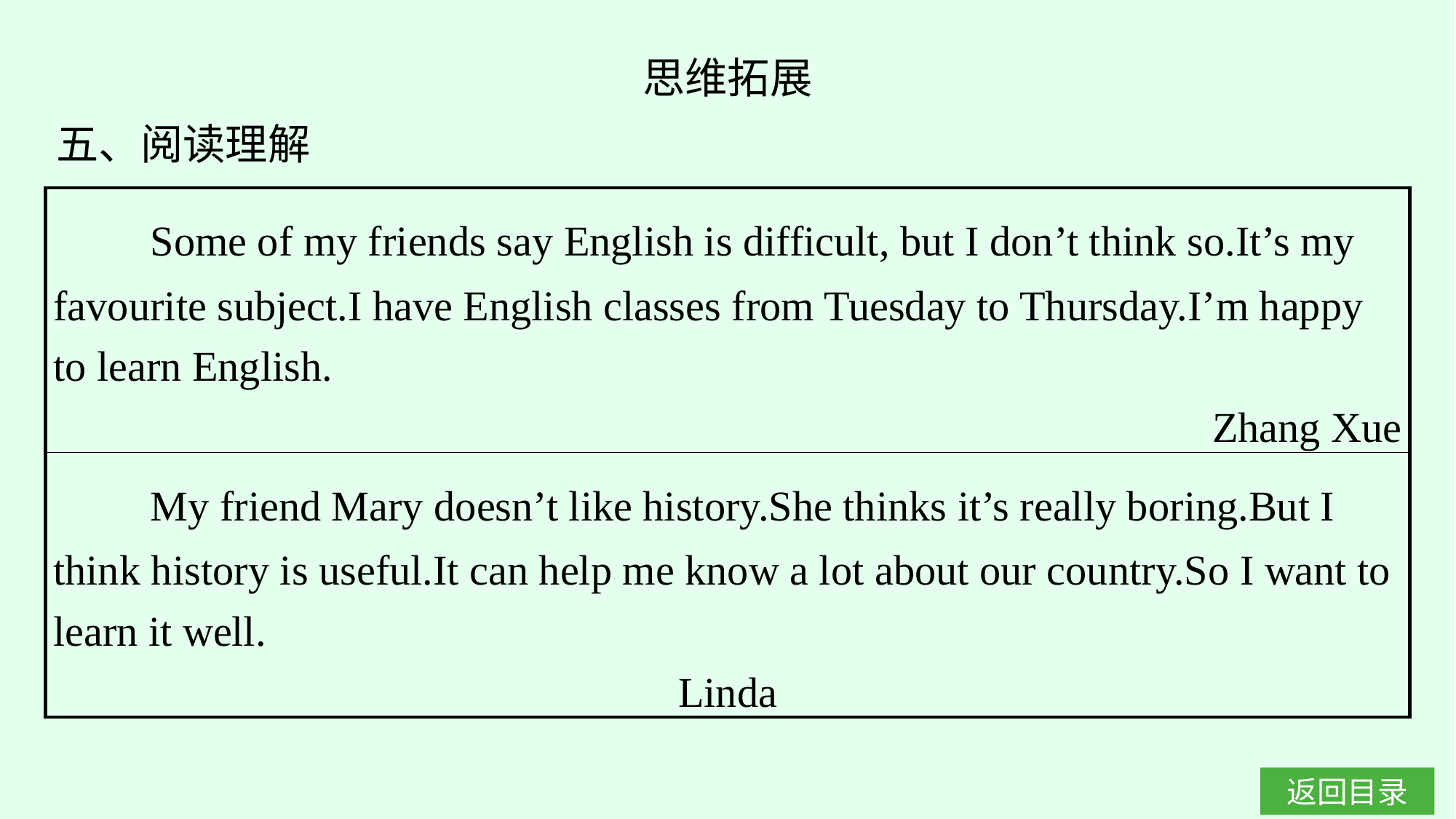

思维拓展
五、阅读理解
| Some of my friends say English is difficult, but I don’t think so.It’s my favourite subject.I have English classes from Tuesday to Thursday.I’m happy to learn English. Zhang Xue |
| --- |
| My friend Mary doesn’t like history.She thinks it’s really boring.But I think history is useful.It can help me know a lot about our country.So I want to learn it well. Linda |